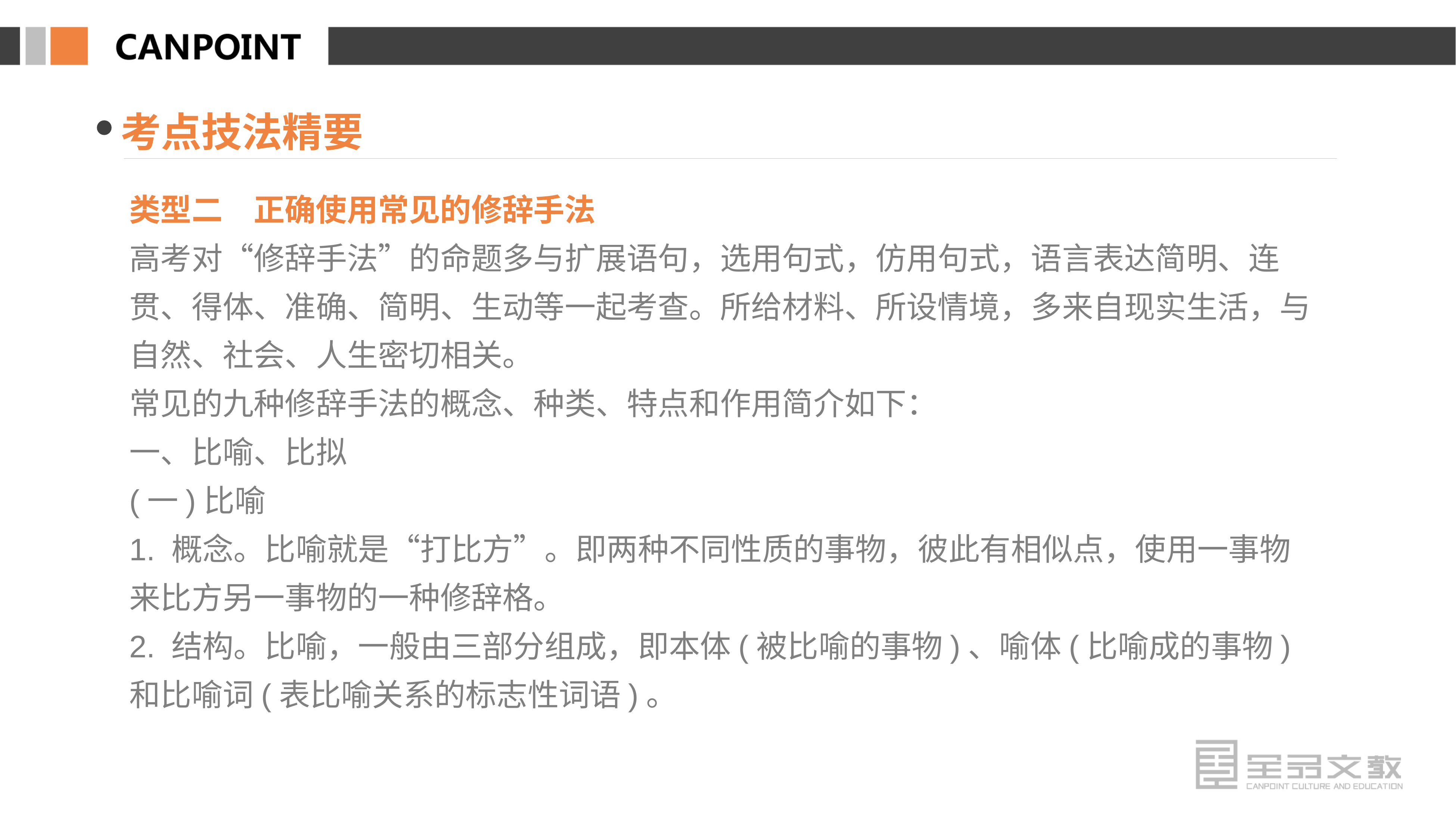

考点技法精要

类型二　正确使用常见的修辞手法
高考对“修辞手法”的命题多与扩展语句，选用句式，仿用句式，语言表达简明、连贯、得体、准确、简明、生动等一起考查。所给材料、所设情境，多来自现实生活，与自然、社会、人生密切相关。
常见的九种修辞手法的概念、种类、特点和作用简介如下：
一、比喻、比拟
(一)比喻
1. 概念。比喻就是“打比方”。即两种不同性质的事物，彼此有相似点，使用一事物来比方另一事物的一种修辞格。
2. 结构。比喻，一般由三部分组成，即本体(被比喻的事物)、喻体(比喻成的事物)和比喻词(表比喻关系的标志性词语)。